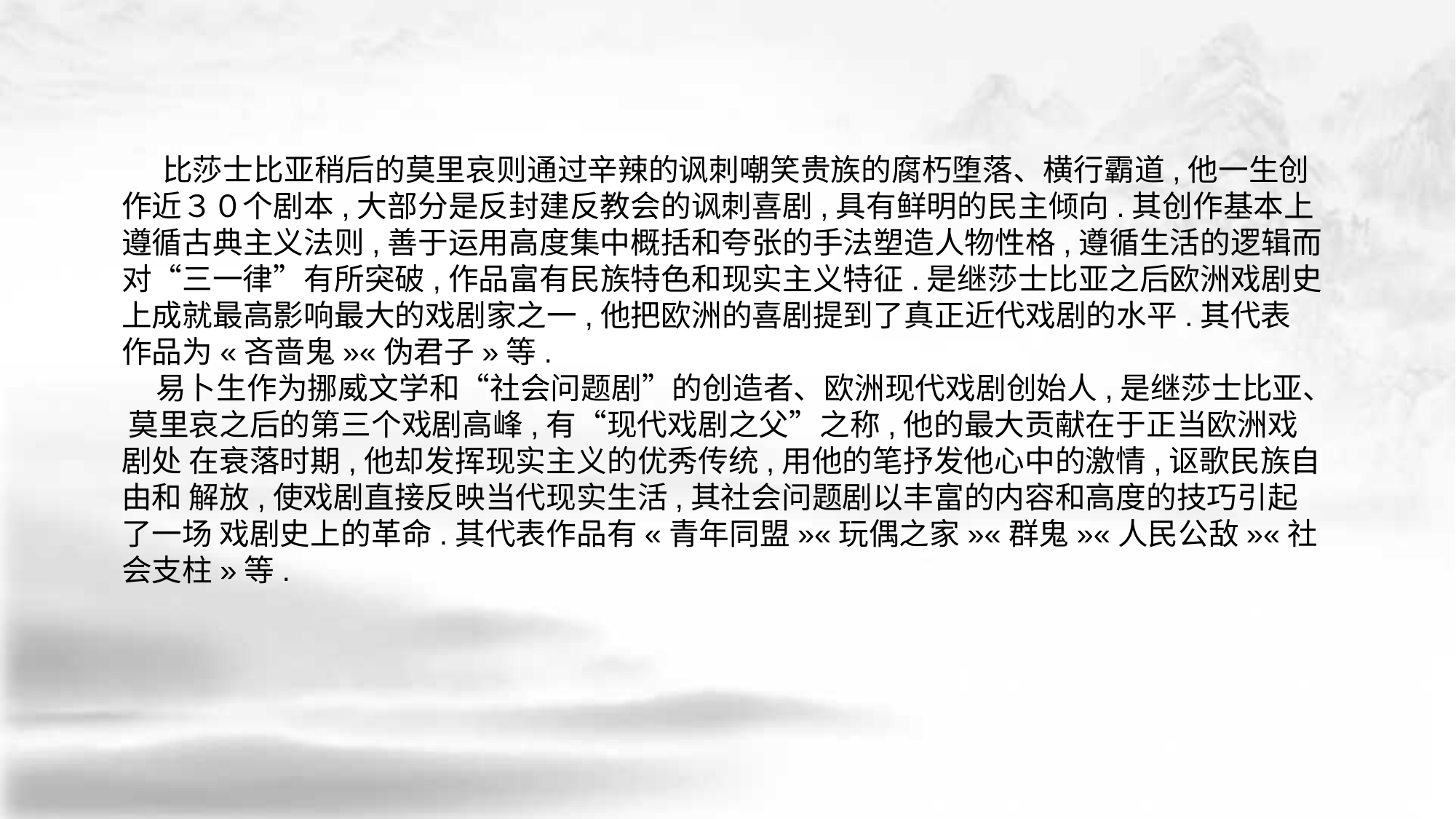

比莎士比亚稍后的莫里哀则通过辛辣的讽刺嘲笑贵族的腐朽堕落、横行霸道,他一生创 作近３０个剧本,大部分是反封建反教会的讽刺喜剧,具有鲜明的民主倾向.其创作基本上 遵循古典主义法则,善于运用高度集中概括和夸张的手法塑造人物性格,遵循生活的逻辑而 对“三一律”有所突破,作品富有民族特色和现实主义特征.是继莎士比亚之后欧洲戏剧史 上成就最高影响最大的戏剧家之一,他把欧洲的喜剧提到了真正近代戏剧的水平.其代表 作品为«吝啬鬼»«伪君子»等.
    易卜生作为挪威文学和“社会问题剧”的创造者、欧洲现代戏剧创始人,是继莎士比亚、 莫里哀之后的第三个戏剧高峰,有“现代戏剧之父”之称,他的最大贡献在于正当欧洲戏剧处 在衰落时期,他却发挥现实主义的优秀传统,用他的笔抒发他心中的激情,讴歌民族自由和 解放,使戏剧直接反映当代现实生活,其社会问题剧以丰富的内容和高度的技巧引起了一场 戏剧史上的革命.其代表作品有«青年同盟»«玩偶之家»«群鬼»«人民公敌»«社会支柱»等.